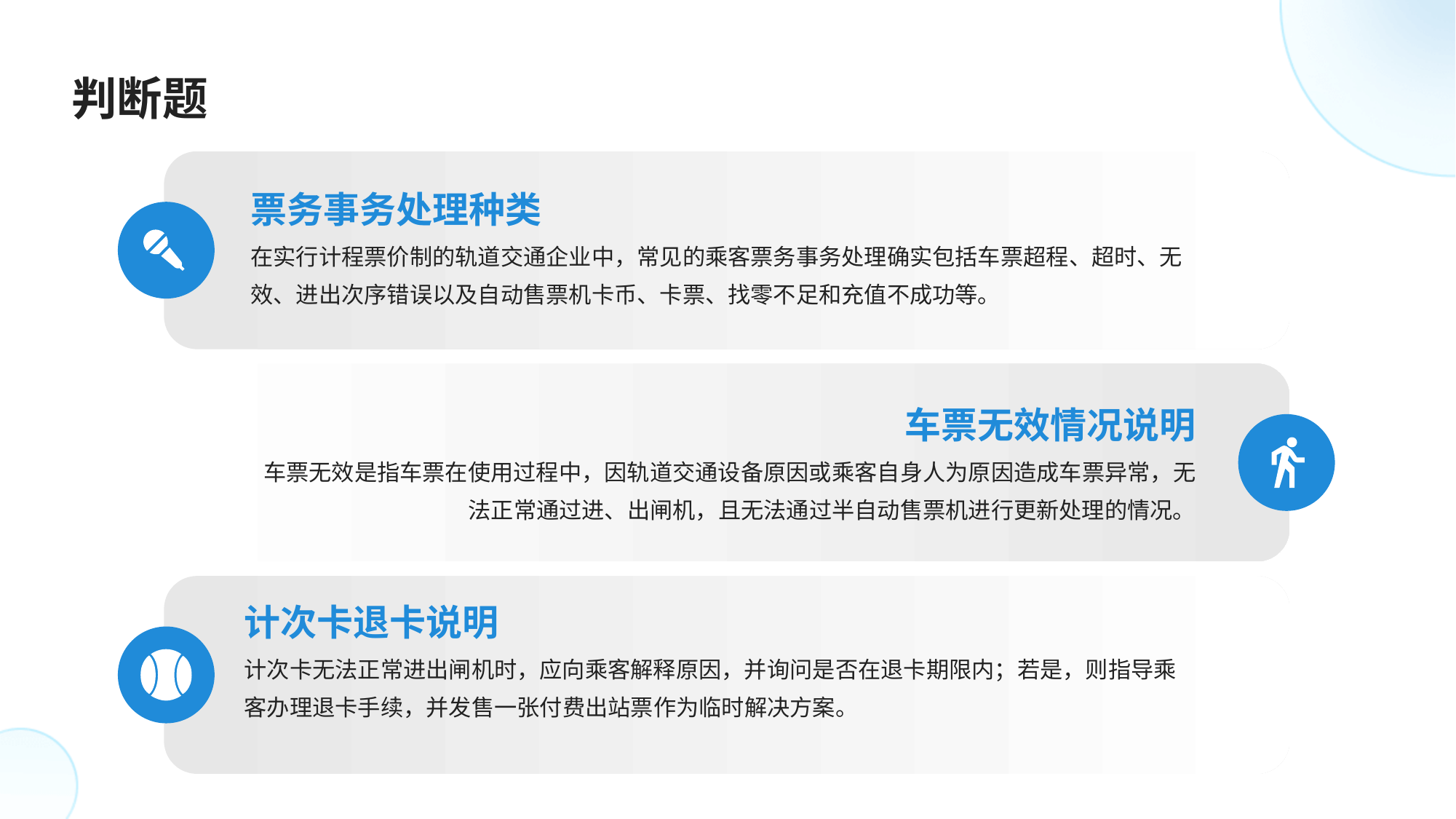

判断题

票务事务处理种类

在实行计程票价制的轨道交通企业中，常见的乘客票务事务处理确实包括车票超程、超时、无效、进出次序错误以及自动售票机卡币、卡票、找零不足和充值不成功等。

车票无效情况说明

车票无效是指车票在使用过程中，因轨道交通设备原因或乘客自身人为原因造成车票异常，无法正常通过进、出闸机，且无法通过半自动售票机进行更新处理的情况。

计次卡退卡说明

计次卡无法正常进出闸机时，应向乘客解释原因，并询问是否在退卡期限内；若是，则指导乘客办理退卡手续，并发售一张付费出站票作为临时解决方案。